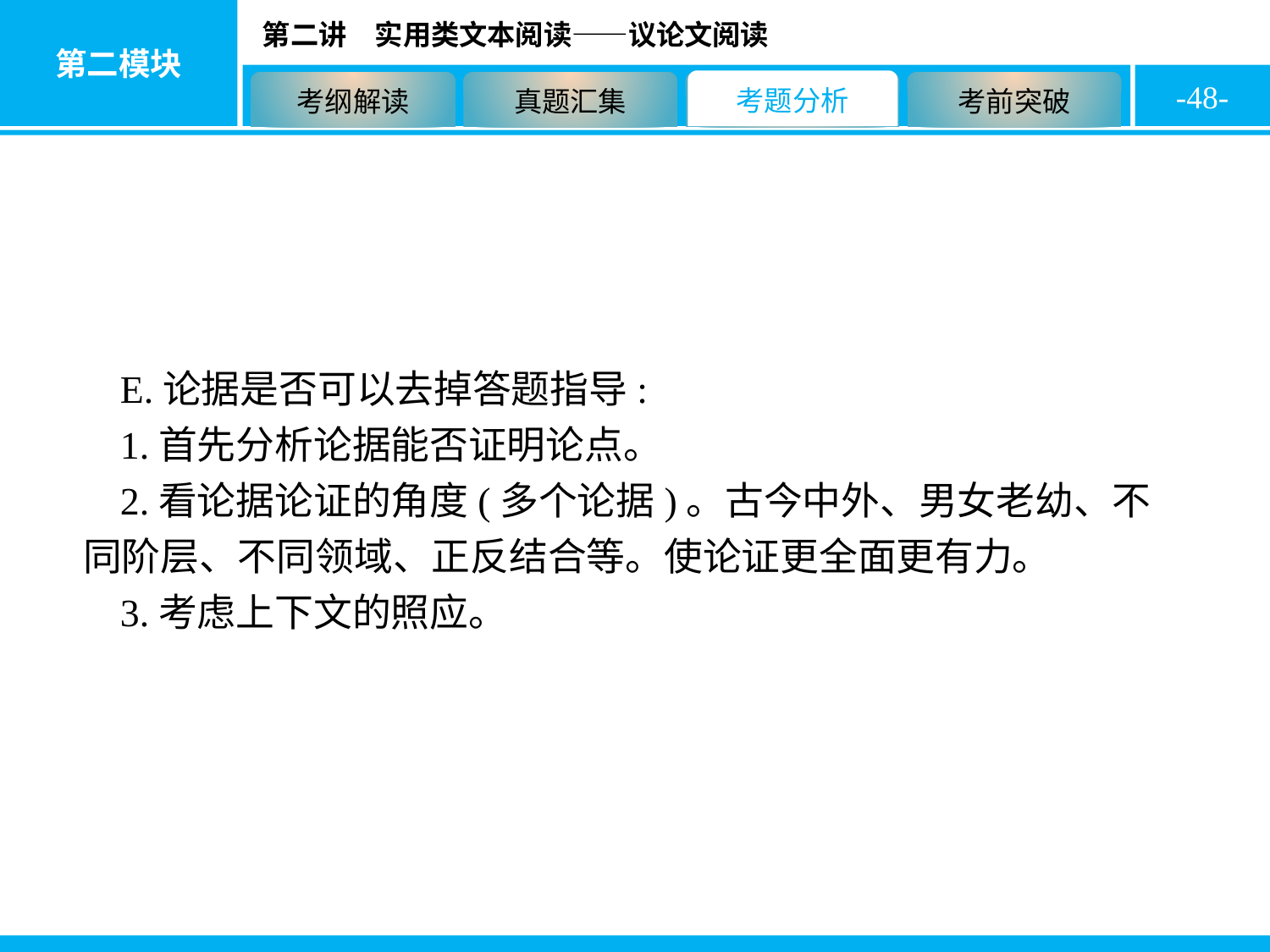

-48-
E.论据是否可以去掉答题指导:
1.首先分析论据能否证明论点。
2.看论据论证的角度(多个论据)。古今中外、男女老幼、不同阶层、不同领域、正反结合等。使论证更全面更有力。
3.考虑上下文的照应。